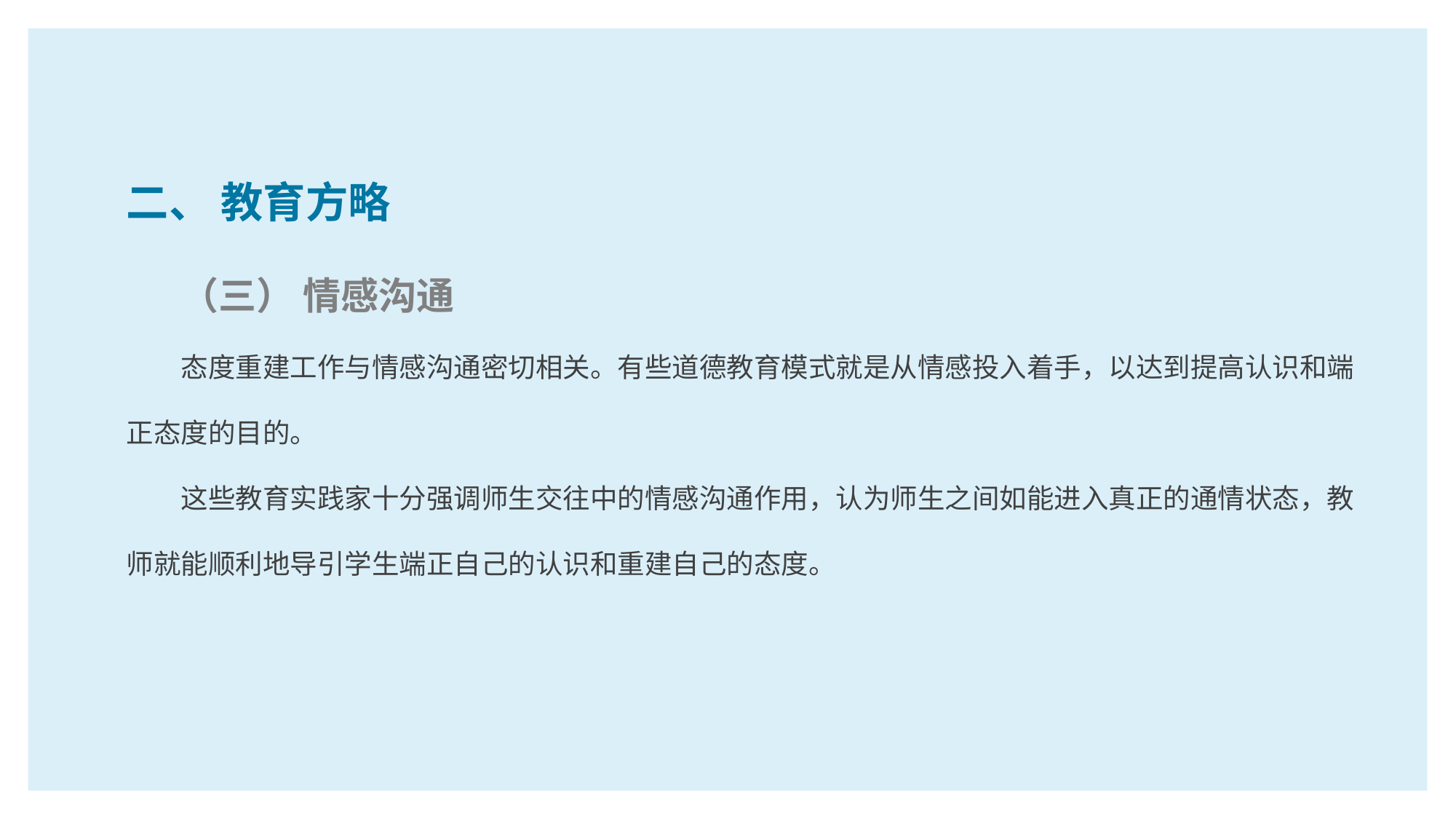

二、 教育方略
（三） 情感沟通
态度重建工作与情感沟通密切相关。有些道德教育模式就是从情感投入着手，以达到提高认识和端正态度的目的。
这些教育实践家十分强调师生交往中的情感沟通作用，认为师生之间如能进入真正的通情状态，教师就能顺利地导引学生端正自己的认识和重建自己的态度。